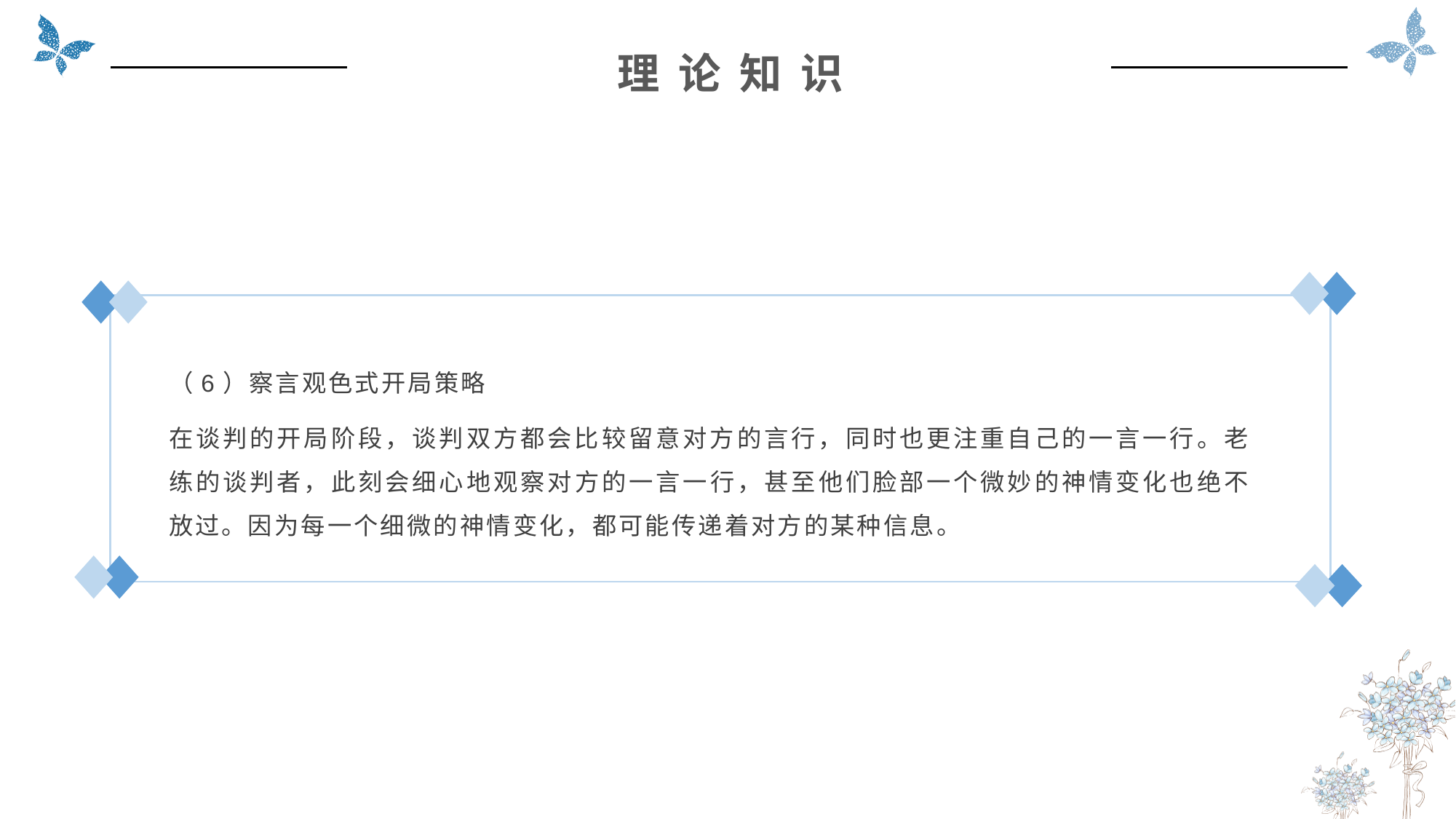

理 论 知 识

（6）察言观色式开局策略
在谈判的开局阶段，谈判双方都会比较留意对方的言行，同时也更注重自己的一言一行。老练的谈判者，此刻会细心地观察对方的一言一行，甚至他们脸部一个微妙的神情变化也绝不放过。因为每一个细微的神情变化，都可能传递着对方的某种信息。